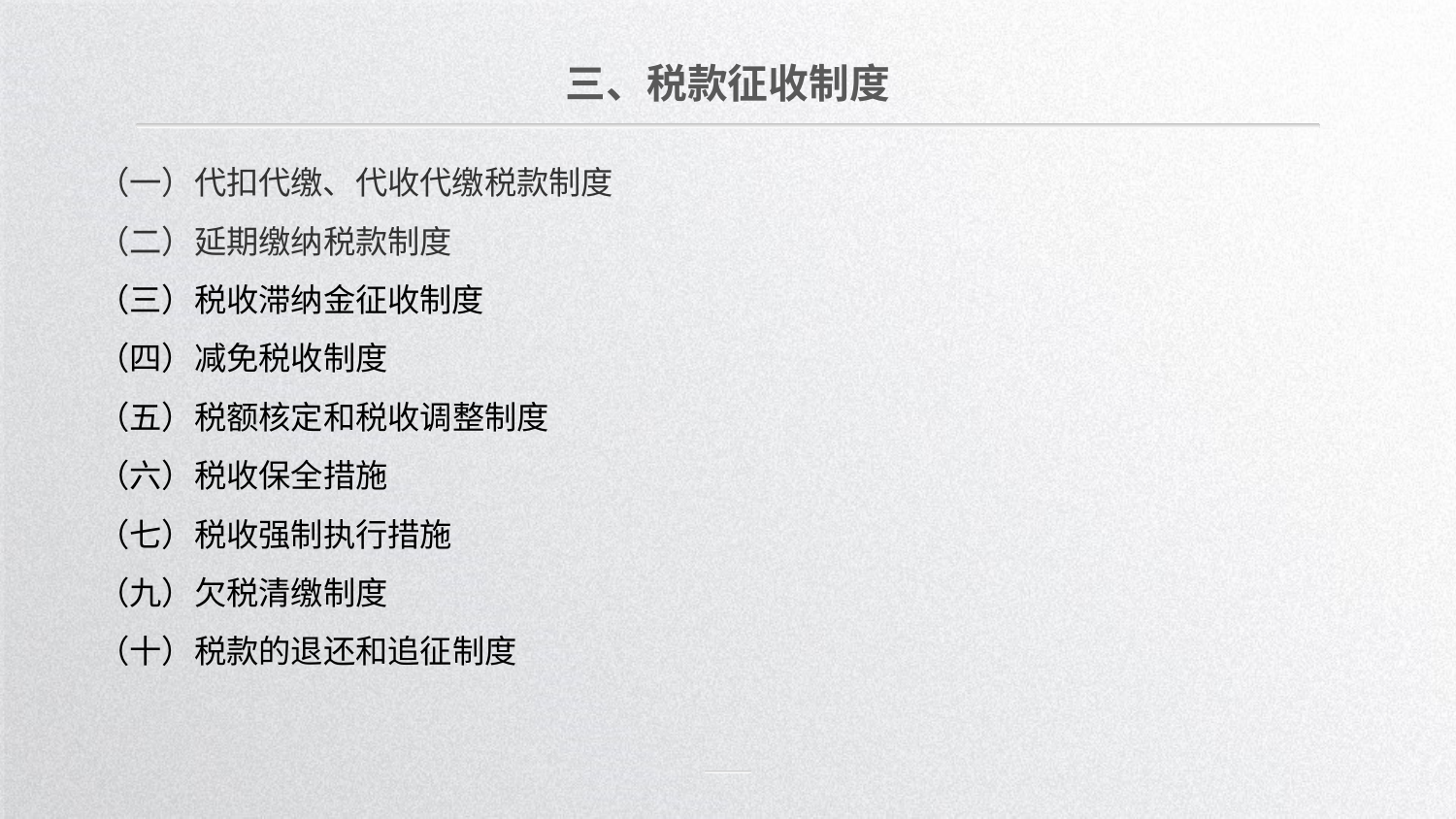

三、税款征收制度
（一）代扣代缴、代收代缴税款制度
（二）延期缴纳税款制度
（三）税收滞纳金征收制度
（四）减免税收制度
（五）税额核定和税收调整制度
（六）税收保全措施
（七）税收强制执行措施
（九）欠税清缴制度
（十）税款的退还和追征制度